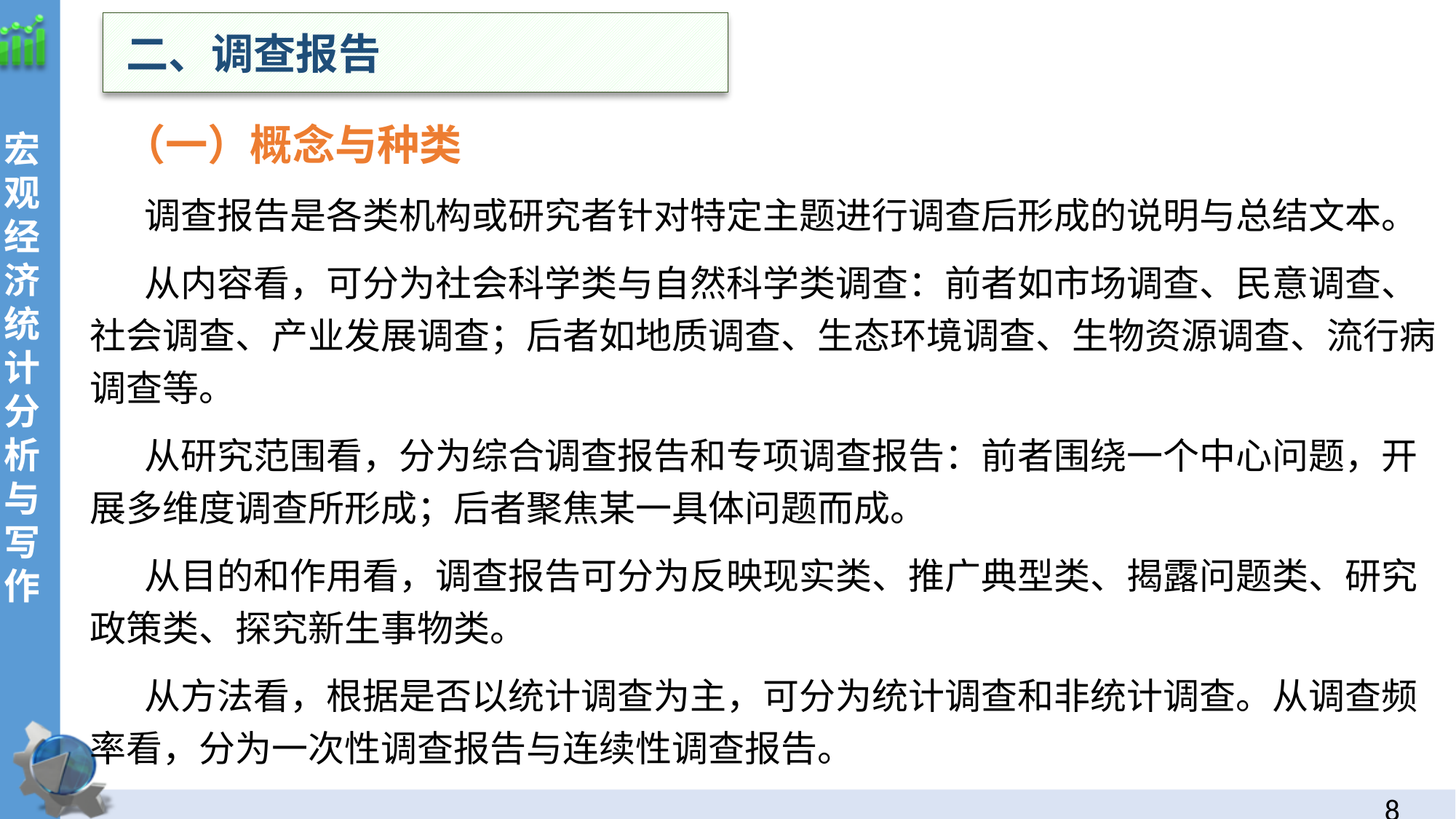

二、调查报告
   （一）概念与种类
调查报告是各类机构或研究者针对特定主题进行调查后形成的说明与总结文本。
从内容看，可分为社会科学类与自然科学类调查：前者如市场调查、民意调查、社会调查、产业发展调查；后者如地质调查、生态环境调查、生物资源调查、流行病调查等。
从研究范围看，分为综合调查报告和专项调查报告：前者围绕一个中心问题，开展多维度调查所形成；后者聚焦某一具体问题而成。
从目的和作用看，调查报告可分为反映现实类、推广典型类、揭露问题类、研究政策类、探究新生事物类。
从方法看，根据是否以统计调查为主，可分为统计调查和非统计调查。从调查频率看，分为一次性调查报告与连续性调查报告。

8